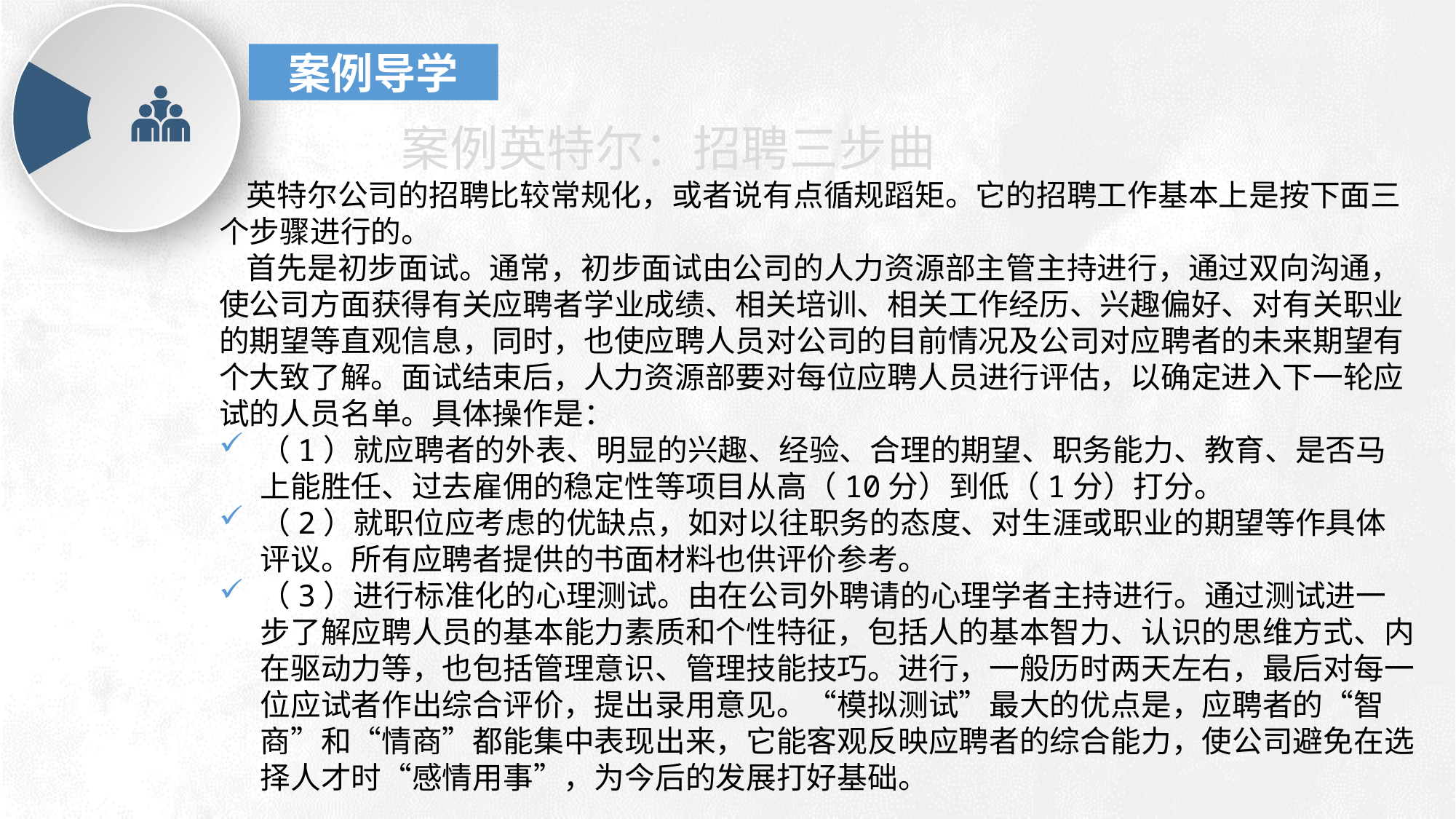

案例导学
                          案例英特尔：招聘三步曲
   英特尔公司的招聘比较常规化，或者说有点循规蹈矩。它的招聘工作基本上是按下面三个步骤进行的。
   首先是初步面试。通常，初步面试由公司的人力资源部主管主持进行，通过双向沟通，使公司方面获得有关应聘者学业成绩、相关培训、相关工作经历、兴趣偏好、对有关职业的期望等直观信息，同时，也使应聘人员对公司的目前情况及公司对应聘者的未来期望有个大致了解。面试结束后，人力资源部要对每位应聘人员进行评估，以确定进入下一轮应试的人员名单。具体操作是：
（1）就应聘者的外表、明显的兴趣、经验、合理的期望、职务能力、教育、是否马上能胜任、过去雇佣的稳定性等项目从高（10分）到低（1分）打分。
（2）就职位应考虑的优缺点，如对以往职务的态度、对生涯或职业的期望等作具体评议。所有应聘者提供的书面材料也供评价参考。
（3）进行标准化的心理测试。由在公司外聘请的心理学者主持进行。通过测试进一步了解应聘人员的基本能力素质和个性特征，包括人的基本智力、认识的思维方式、内在驱动力等，也包括管理意识、管理技能技巧。进行，一般历时两天左右，最后对每一位应试者作出综合评价，提出录用意见。“模拟测试”最大的优点是，应聘者的“智商”和“情商”都能集中表现出来，它能客观反映应聘者的综合能力，使公司避免在选择人才时“感情用事”，为今后的发展打好基础。